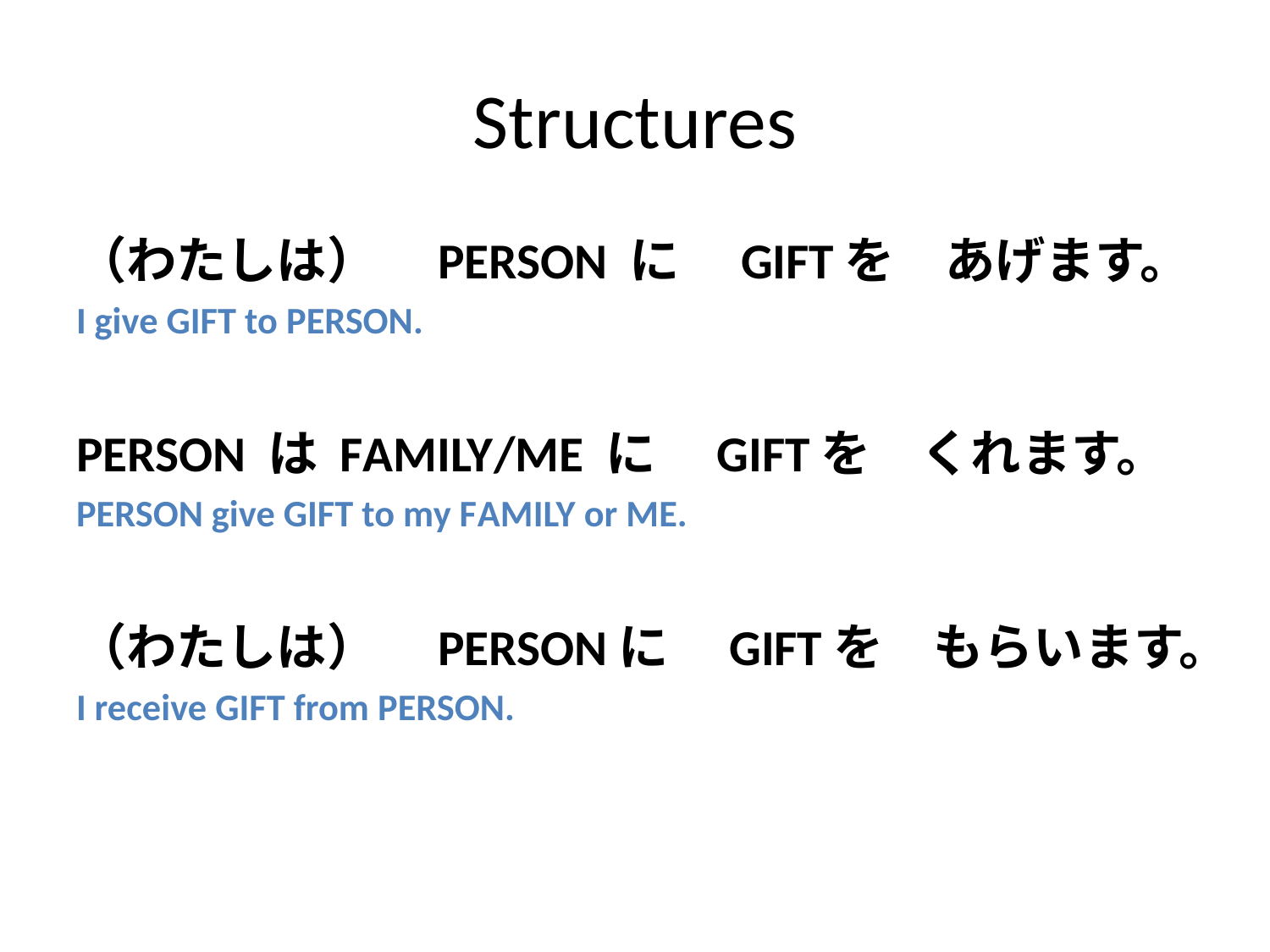

# Structures
（わたしは）　PERSON に　GIFTを　あげます。
I give GIFT to PERSON.

PERSON は FAMILY/ME に　GIFTを　くれます。
PERSON give GIFT to my FAMILY or ME.

（わたしは）　PERSONに　GIFTを　もらいます。
I receive GIFT from PERSON.